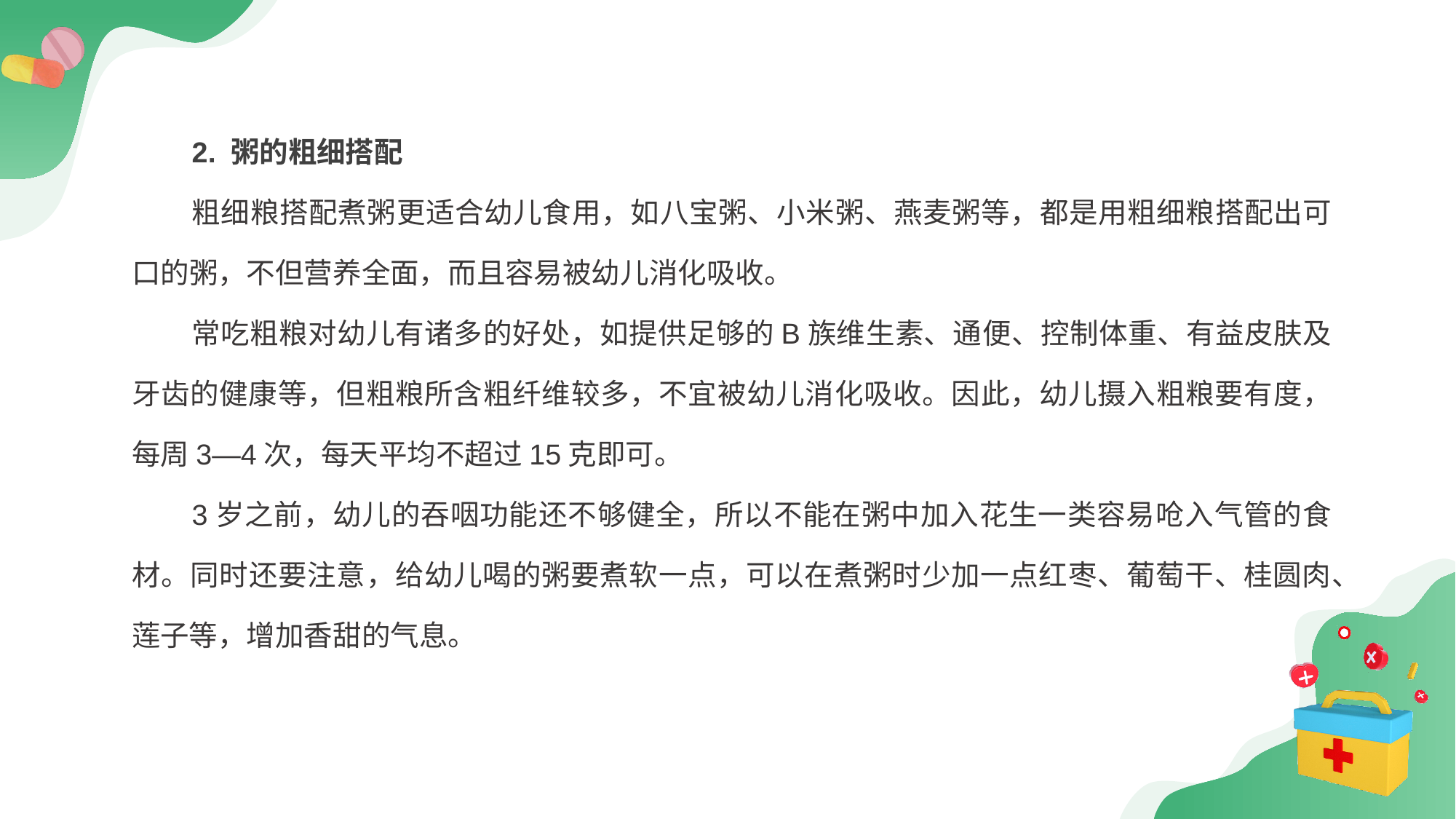

2. 粥的粗细搭配
粗细粮搭配煮粥更适合幼儿食用，如八宝粥、小米粥、燕麦粥等，都是用粗细粮搭配出可口的粥，不但营养全面，而且容易被幼儿消化吸收。
常吃粗粮对幼儿有诸多的好处，如提供足够的B族维生素、通便、控制体重、有益皮肤及牙齿的健康等，但粗粮所含粗纤维较多，不宜被幼儿消化吸收。因此，幼儿摄入粗粮要有度，每周3—4次，每天平均不超过15克即可。
3岁之前，幼儿的吞咽功能还不够健全，所以不能在粥中加入花生一类容易呛入气管的食材。同时还要注意，给幼儿喝的粥要煮软一点，可以在煮粥时少加一点红枣、葡萄干、桂圆肉、莲子等，增加香甜的气息。